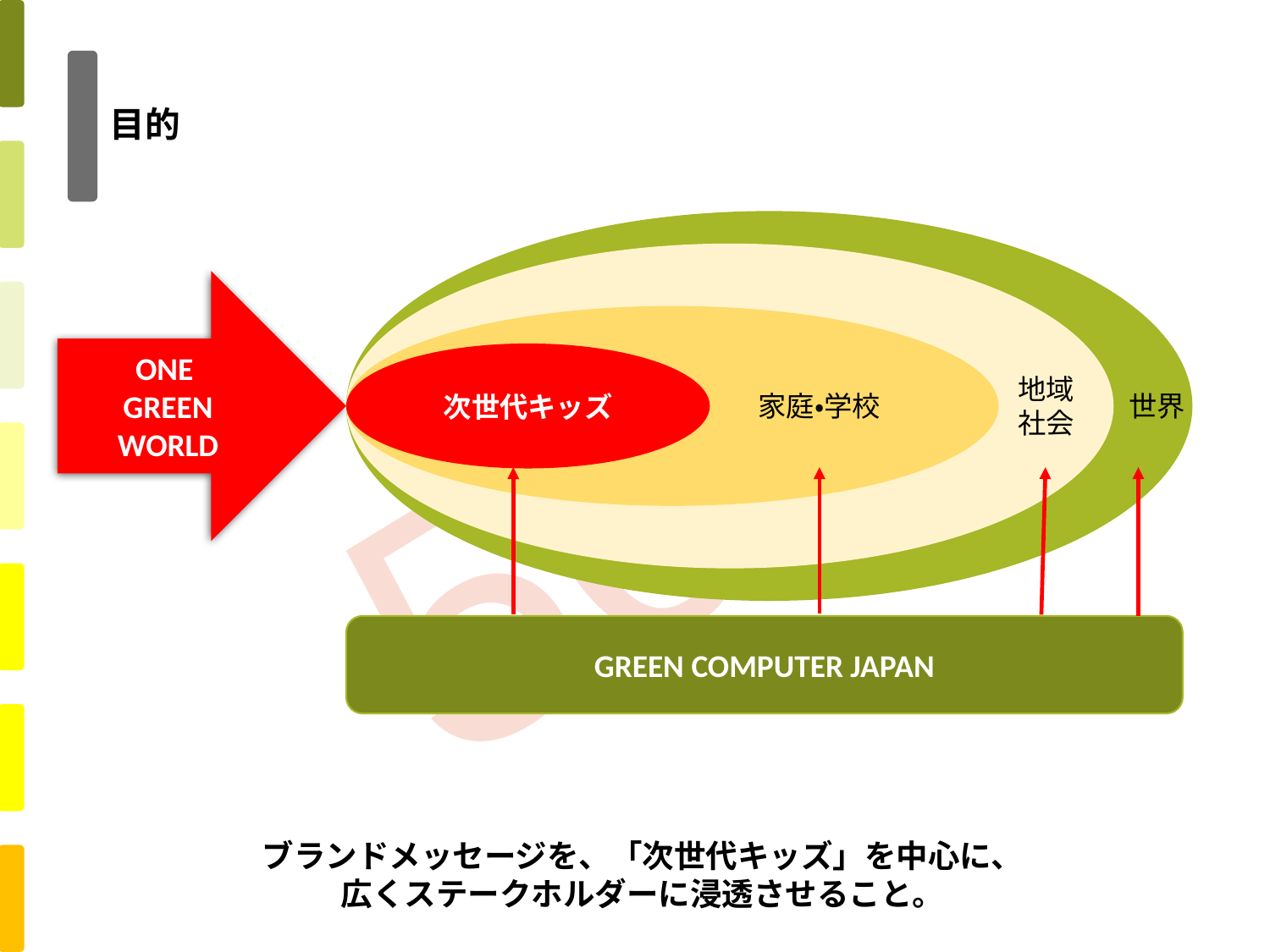

# 目的

ONE
GREEN
WORLD

次世代キッズ
地域
社会
家庭・学校
世界
GREEN COMPUTER JAPAN
ブランドメッセージを、「次世代キッズ」を中心に、
広くステークホルダーに浸透させること。